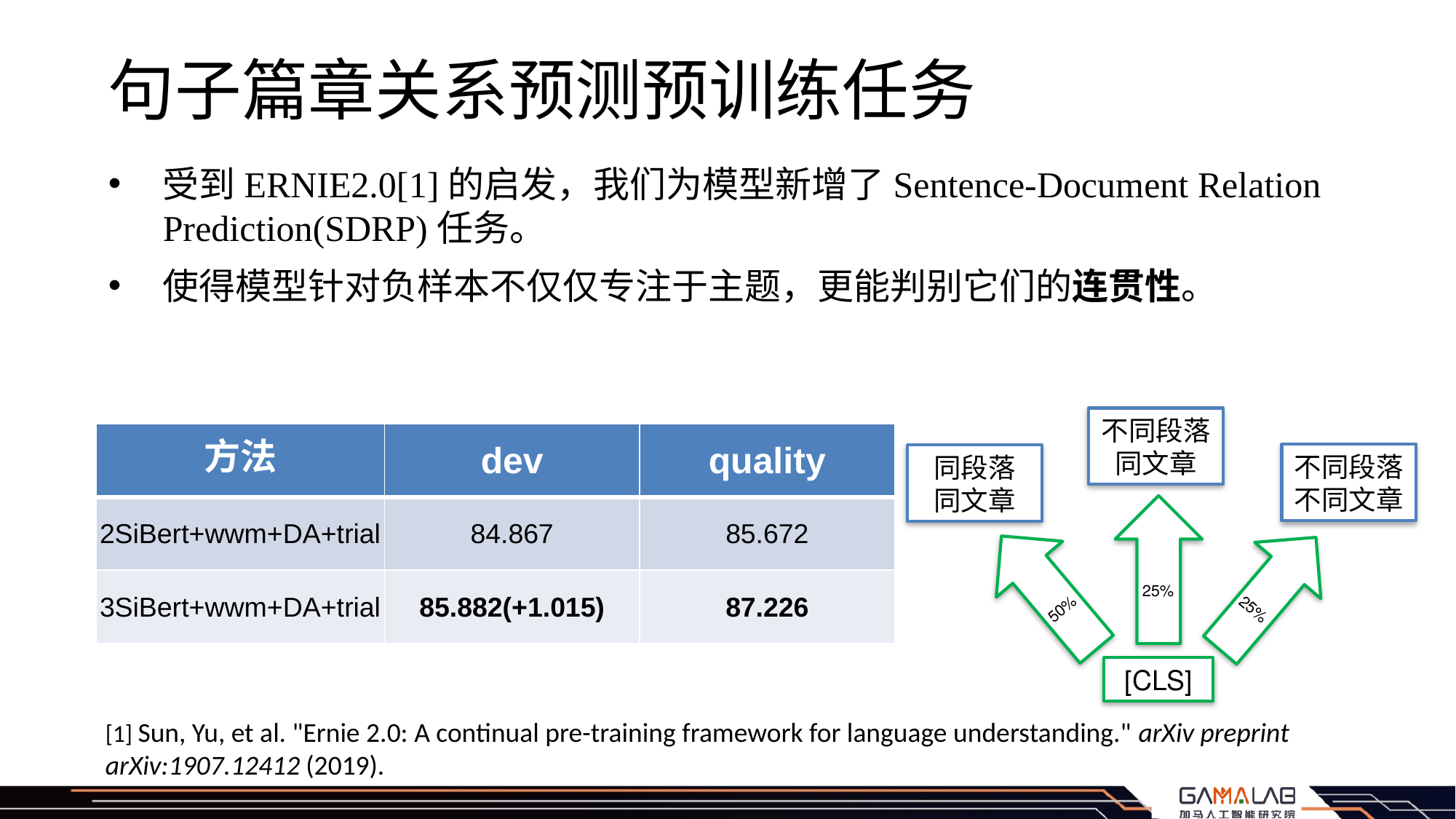

# 句子篇章关系预测预训练任务
受到ERNIE2.0[1]的启发，我们为模型新增了Sentence-Document Relation Prediction(SDRP)任务。
使得模型针对负样本不仅仅专注于主题，更能判别它们的连贯性。
不同段落同文章
不同段落不同文章
同段落
同文章

25%

50%

25%

[CLS]
| 方法 | dev | quality |
| --- | --- | --- |
| 2SiBert+wwm+DA+trial | 84.867 | 85.672 |
| 3SiBert+wwm+DA+trial | 85.882(+1.015) | 87.226 |
[1] Sun, Yu, et al. "Ernie 2.0: A continual pre-training framework for language understanding." arXiv preprint arXiv:1907.12412 (2019).